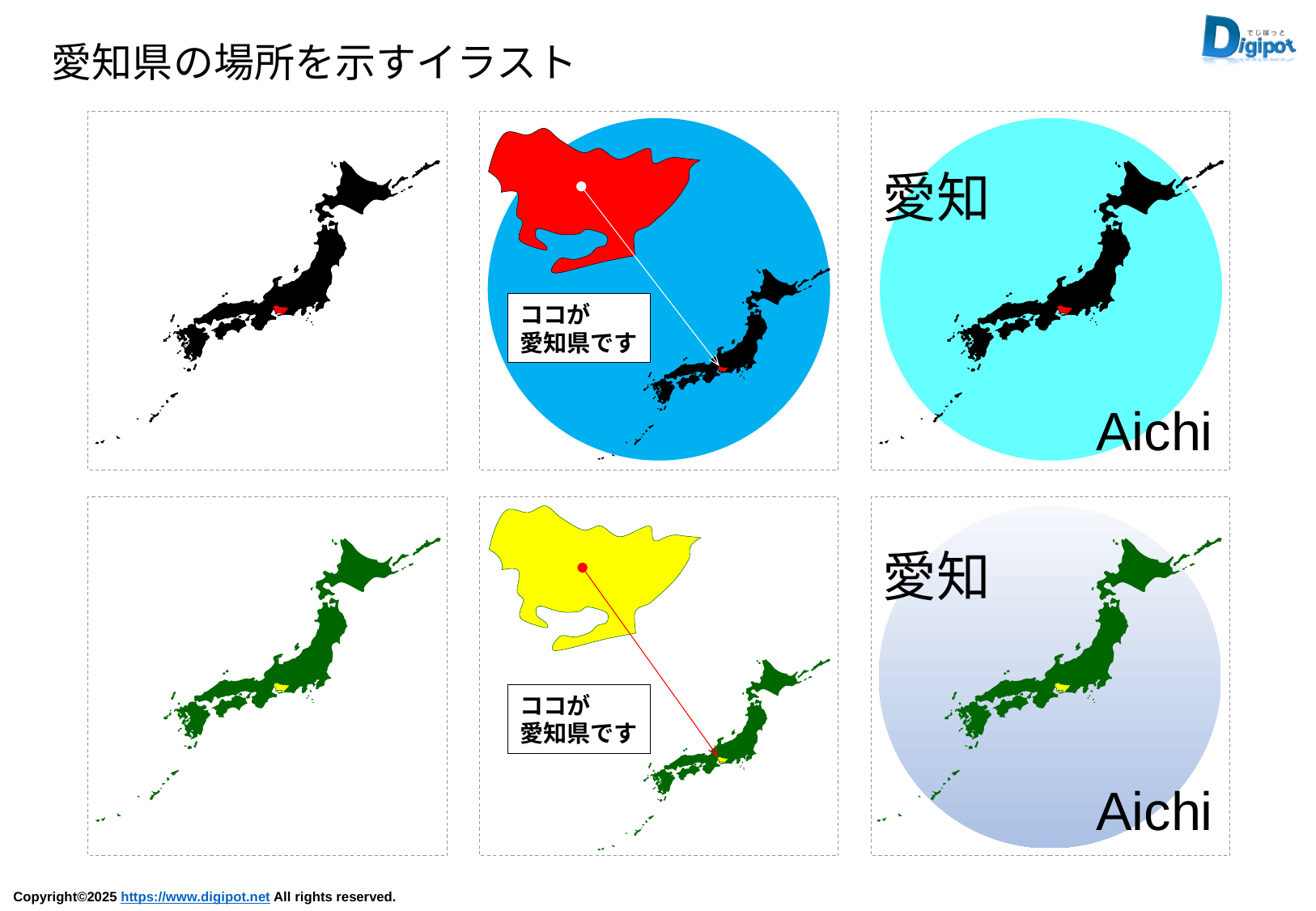

愛知県の場所を示すイラスト

ココが
愛知県です

愛知

Aichi

ココが
愛知県です

愛知

Aichi